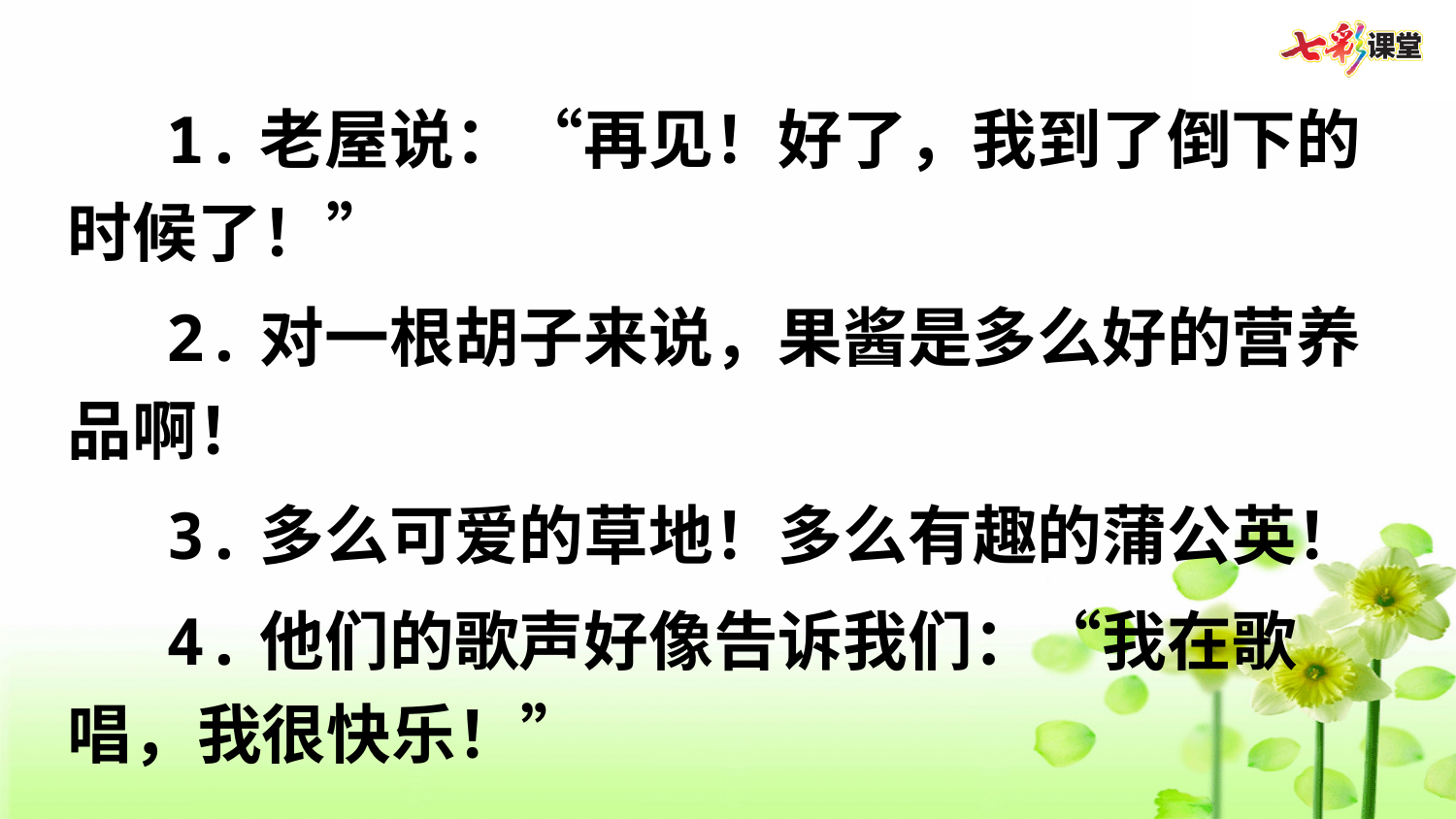

1.老屋说：“再见！好了，我到了倒下的时候了！”
2.对一根胡子来说，果酱是多么好的营养品啊！
3.多么可爱的草地！多么有趣的蒲公英！
4.他们的歌声好像告诉我们：“我在歌唱，我很快乐！”